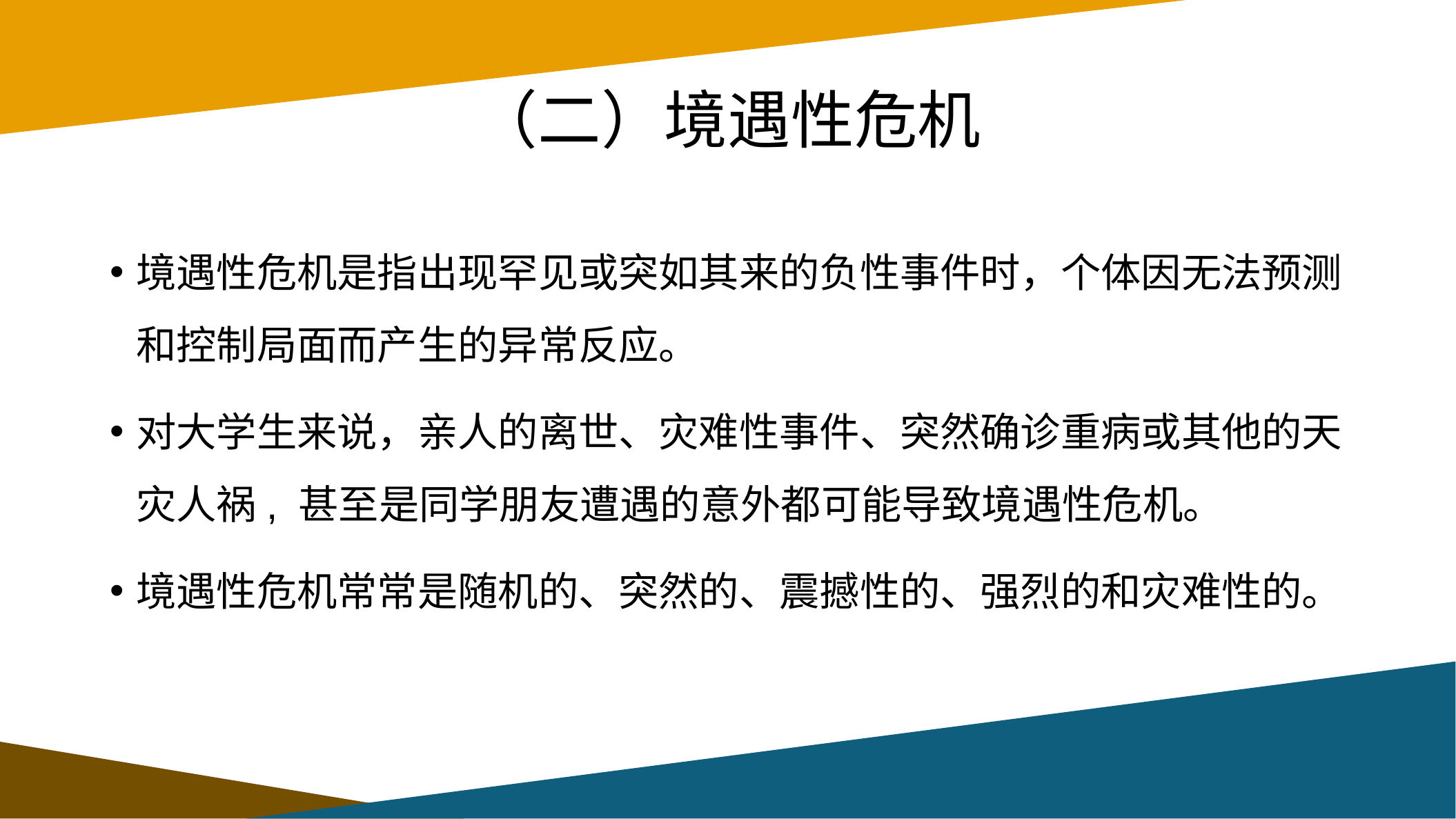

# （二）境遇性危机
境遇性危机是指出现罕见或突如其来的负性事件时，个体因无法预测和控制局面而产生的异常反应。
对大学生来说，亲人的离世、灾难性事件、突然确诊重病或其他的天灾人祸, 甚至是同学朋友遭遇的意外都可能导致境遇性危机。
境遇性危机常常是随机的、突然的、震撼性的、强烈的和灾难性的。